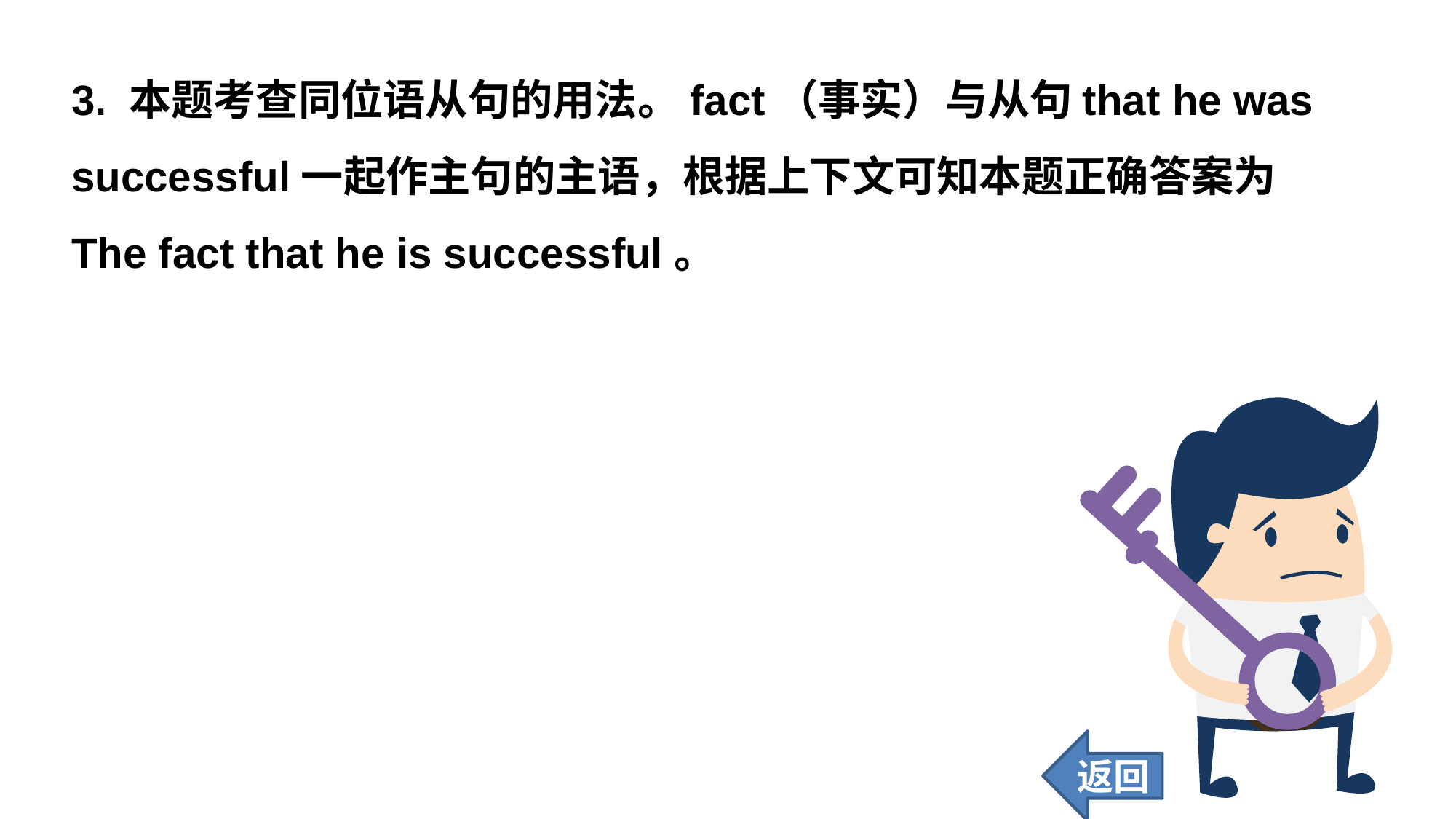

3. 本题考查同位语从句的用法。fact（事实）与从句that he was successful一起作主句的主语，根据上下文可知本题正确答案为The fact that he is successful。

返回
119